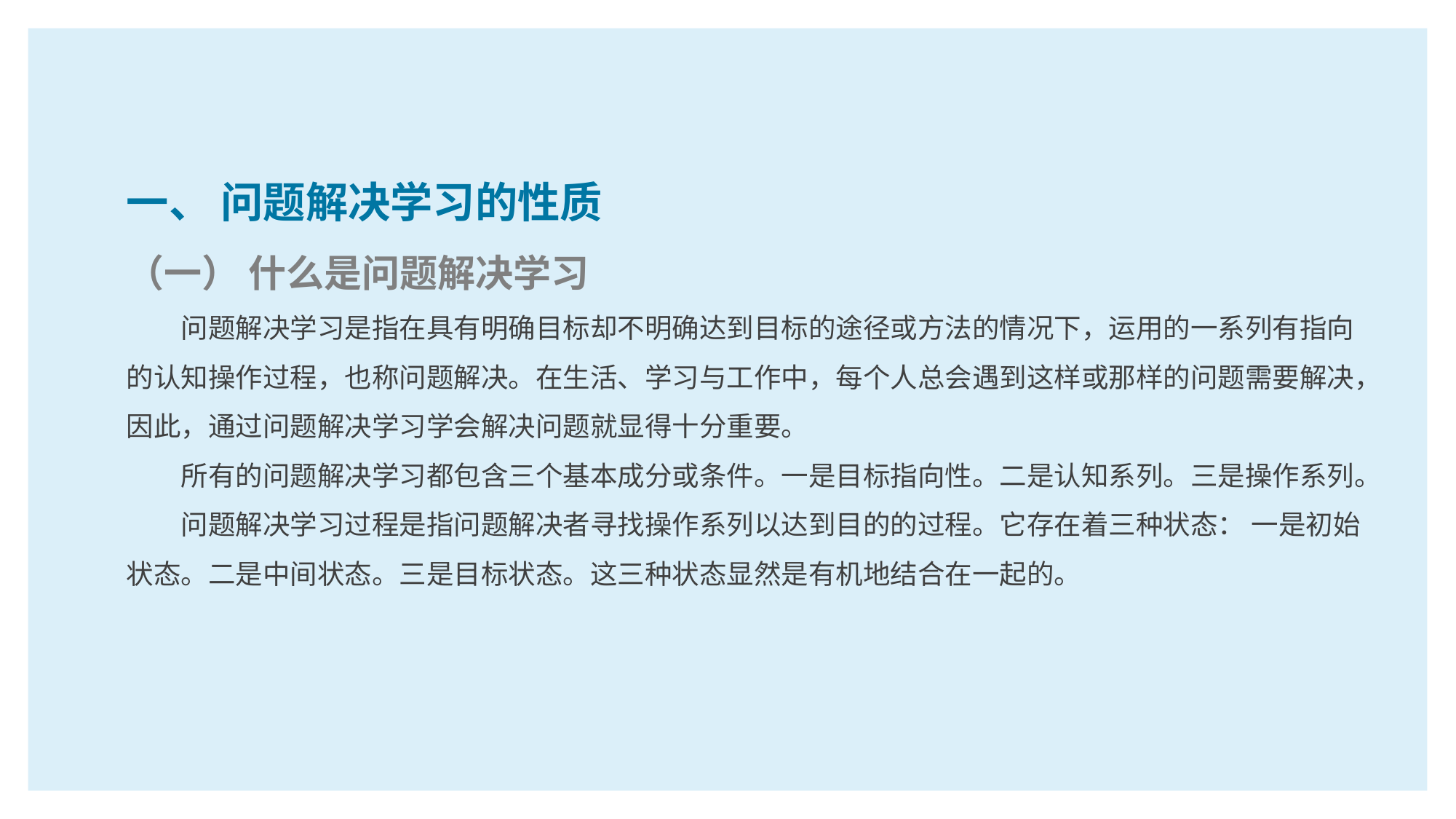

一、 问题解决学习的性质
（一） 什么是问题解决学习
问题解决学习是指在具有明确目标却不明确达到目标的途径或方法的情况下，运用的一系列有指向的认知操作过程，也称问题解决。在生活、学习与工作中，每个人总会遇到这样或那样的问题需要解决，因此，通过问题解决学习学会解决问题就显得十分重要。
所有的问题解决学习都包含三个基本成分或条件。一是目标指向性。二是认知系列。三是操作系列。
问题解决学习过程是指问题解决者寻找操作系列以达到目的的过程。它存在着三种状态： 一是初始状态。二是中间状态。三是目标状态。这三种状态显然是有机地结合在一起的。